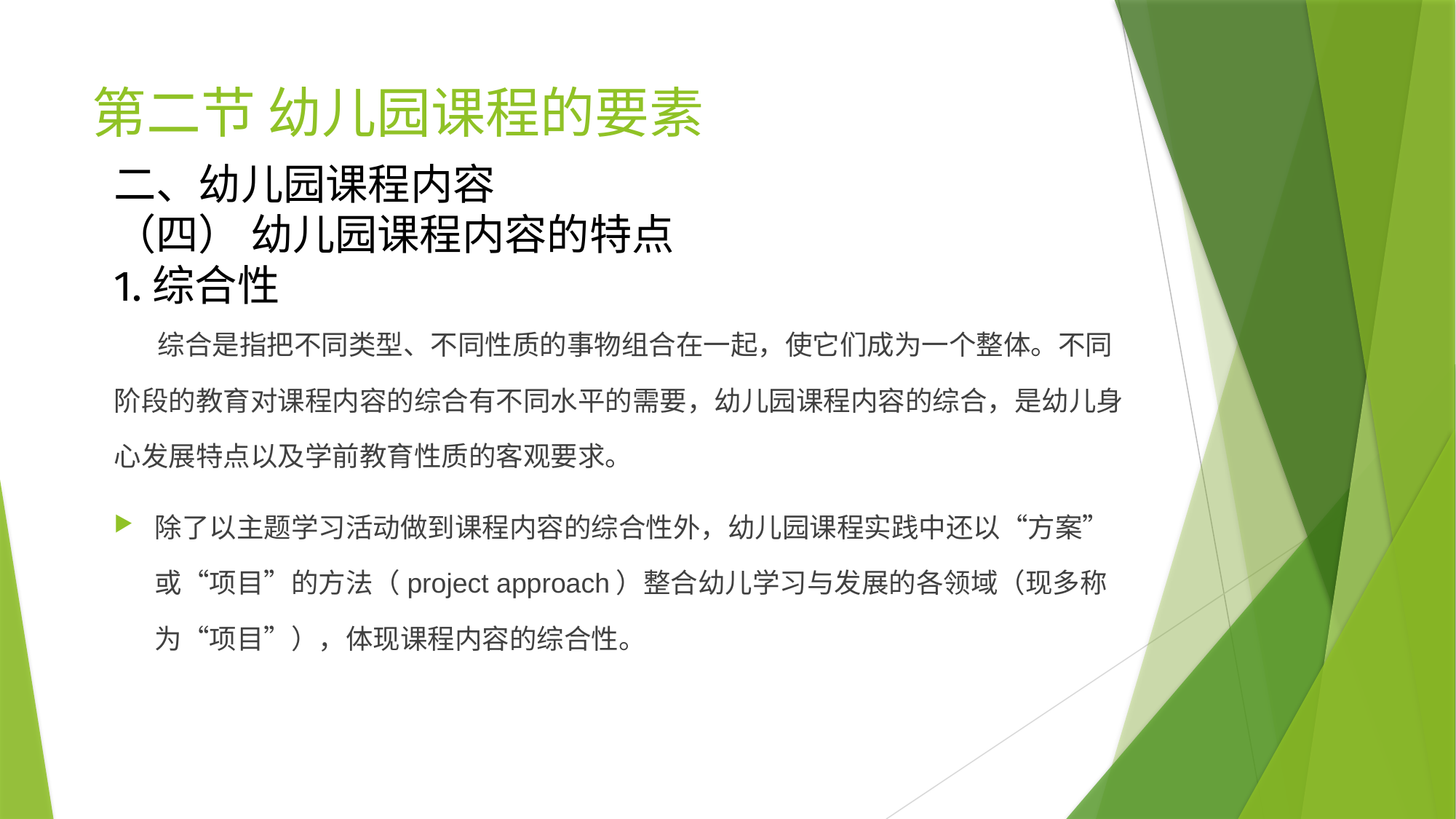

# 第二节 幼儿园课程的要素
二、幼儿园课程内容
（四） 幼儿园课程内容的特点
1.综合性
      综合是指把不同类型、不同性质的事物组合在一起，使它们成为一个整体。不同阶段的教育对课程内容的综合有不同水平的需要，幼儿园课程内容的综合，是幼儿身心发展特点以及学前教育性质的客观要求。
除了以主题学习活动做到课程内容的综合性外，幼儿园课程实践中还以“方案”或“项目”的方法（project approach）整合幼儿学习与发展的各领域（现多称为“项目”），体现课程内容的综合性。